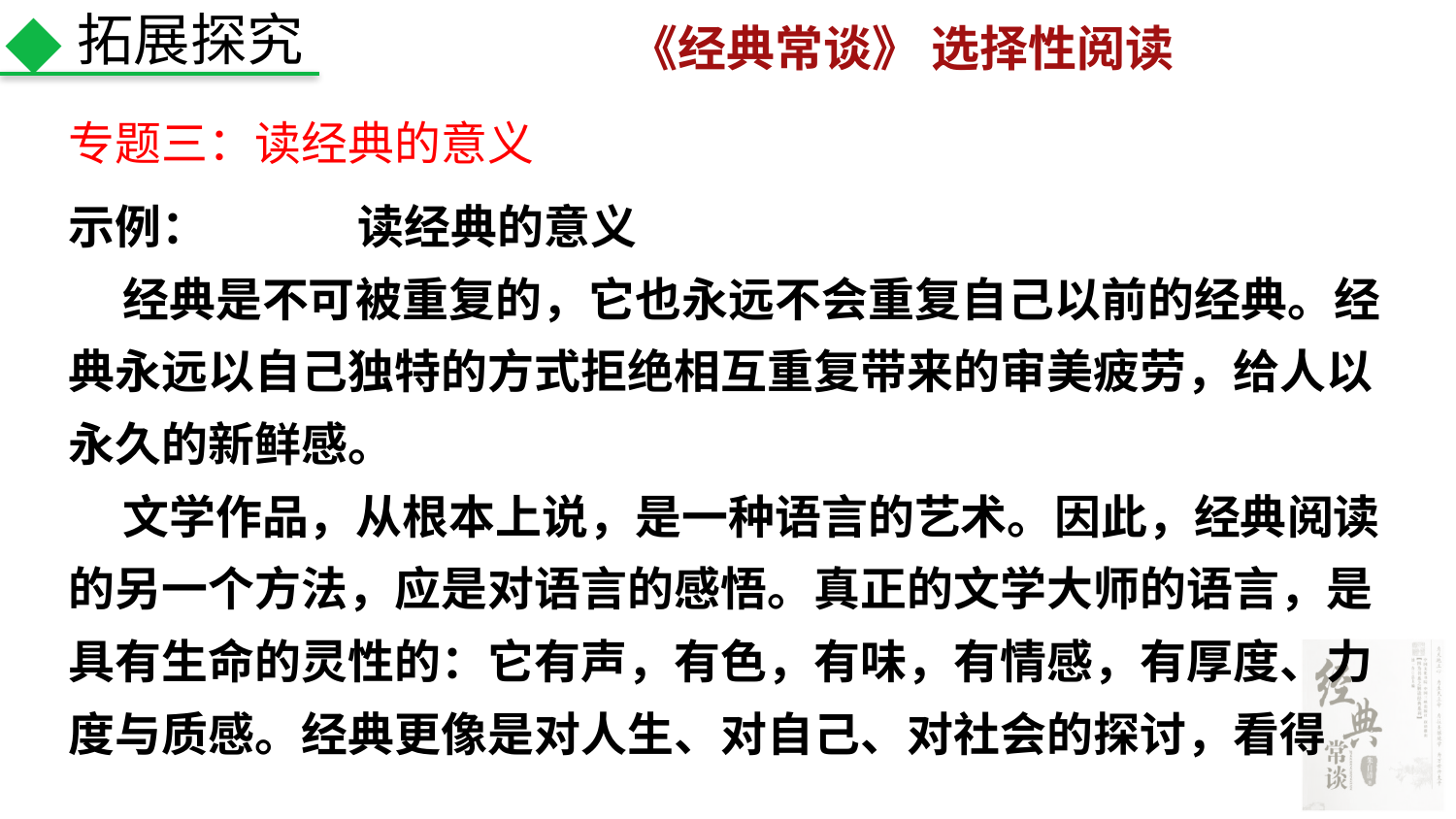

拓展探究

专题三：读经典的意义
示例：              读经典的意义
    经典是不可被重复的，它也永远不会重复自己以前的经典。经典永远以自己独特的方式拒绝相互重复带来的审美疲劳，给人以永久的新鲜感。
    文学作品，从根本上说，是一种语言的艺术。因此，经典阅读的另一个方法，应是对语言的感悟。真正的文学大师的语言，是具有生命的灵性的：它有声，有色，有味，有情感，有厚度、力度与质感。经典更像是对人生、对自己、对社会的探讨，看得